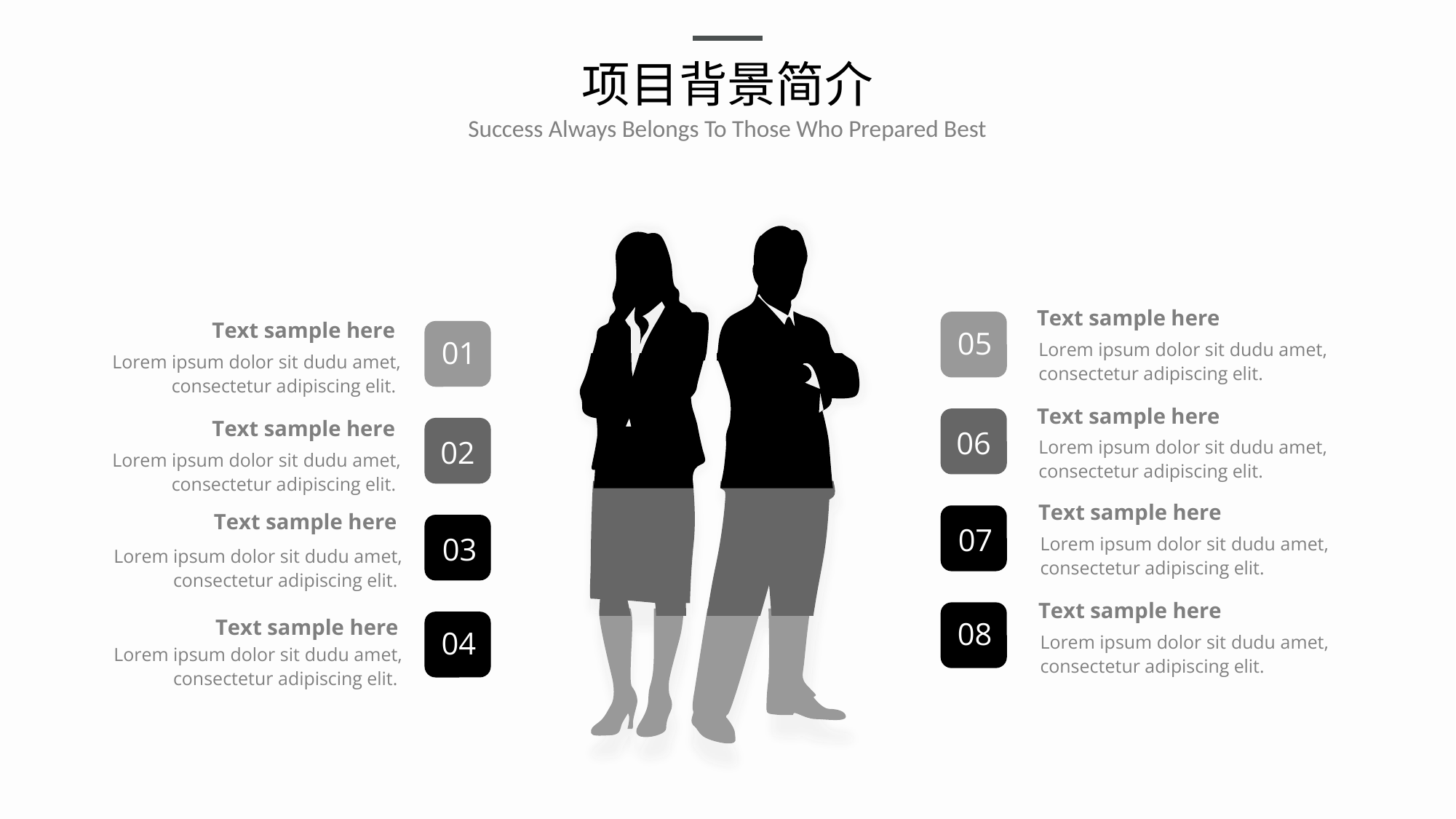

# 项目背景简介
Success Always Belongs To Those Who Prepared Best

Text sample here
Lorem ipsum dolor sit dudu amet, consectetur adipiscing elit.

05
Text sample here
Lorem ipsum dolor sit dudu amet, consectetur adipiscing elit.

06
Text sample here
Lorem ipsum dolor sit dudu amet, consectetur adipiscing elit.

07
Text sample here
Lorem ipsum dolor sit dudu amet, consectetur adipiscing elit.

08
Text sample here
Lorem ipsum dolor sit dudu amet, consectetur adipiscing elit.

01
Text sample here
Lorem ipsum dolor sit dudu amet, consectetur adipiscing elit.

02
Text sample here
Lorem ipsum dolor sit dudu amet, consectetur adipiscing elit.

03
Text sample here
Lorem ipsum dolor sit dudu amet, consectetur adipiscing elit.

04